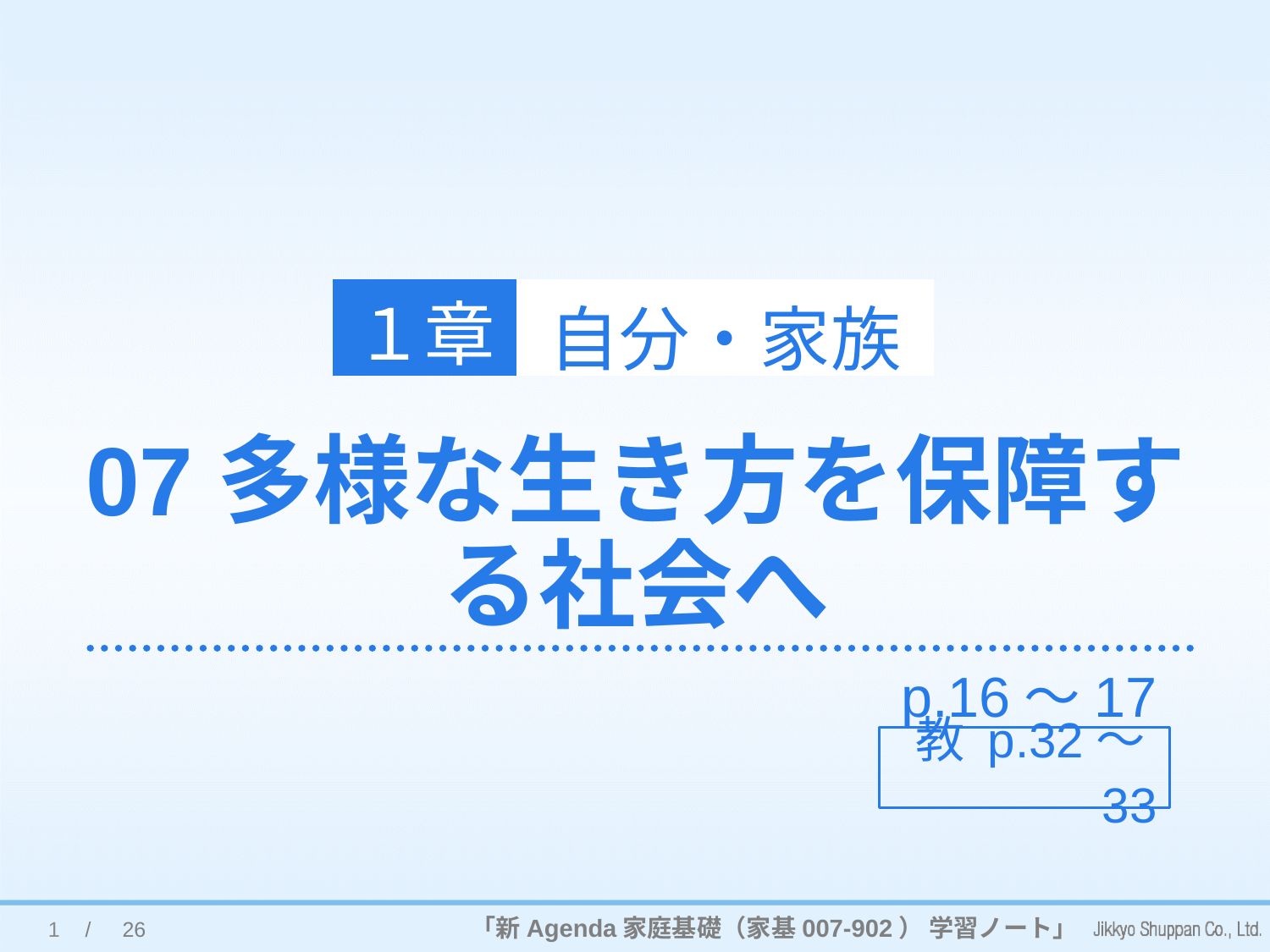

１章
自分・家族
# 07多様な生き方を保障する社会へ
p.16～17
教 p.32～33
1